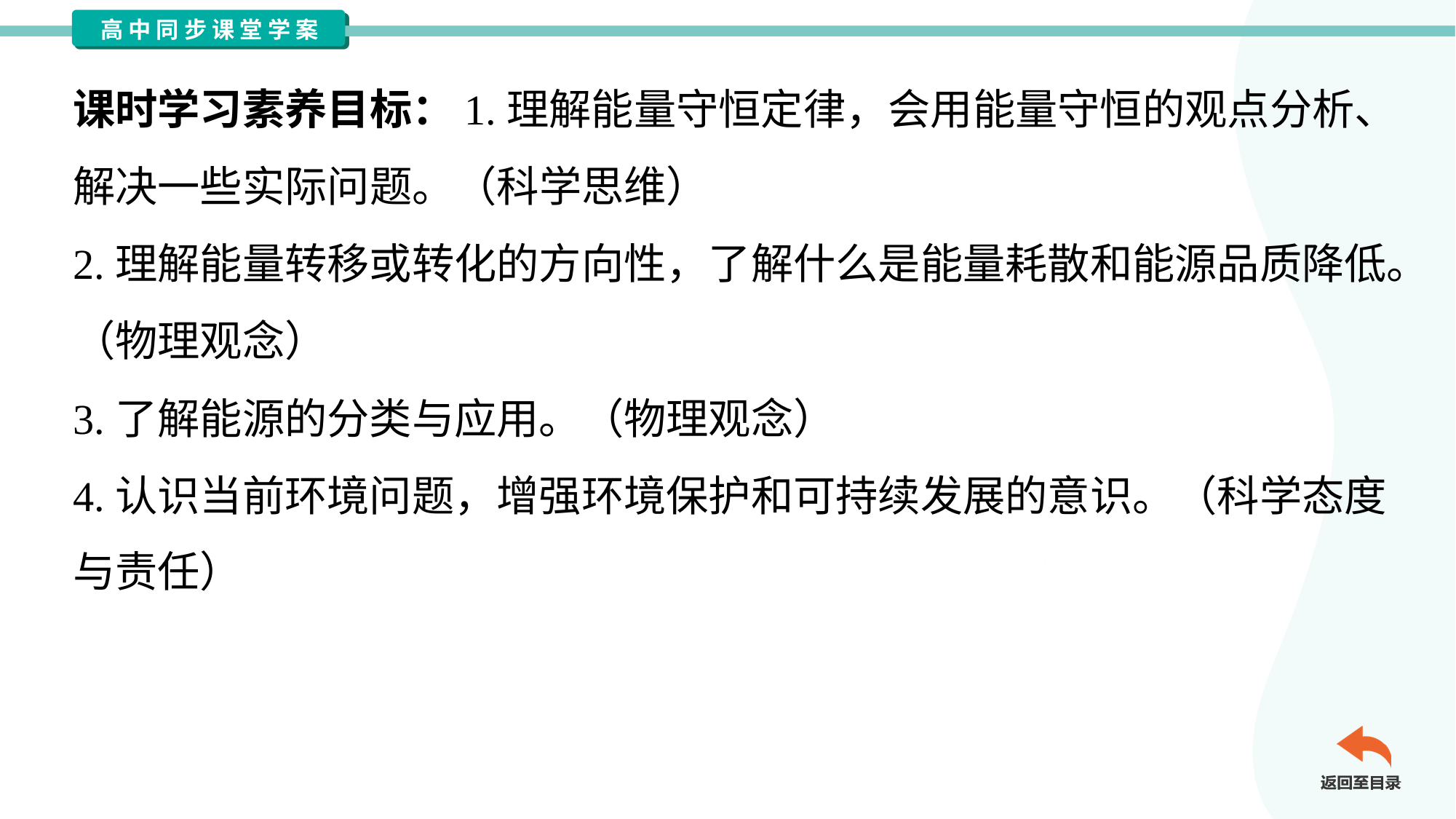

课时学习素养目标：1.理解能量守恒定律，会用能量守恒的观点分析、
解决一些实际问题。（科学思维）
2.理解能量转移或转化的方向性，了解什么是能量耗散和能源品质降低。
（物理观念）
3.了解能源的分类与应用。（物理观念）
4.认识当前环境问题，增强环境保护和可持续发展的意识。（科学态度
与责任）